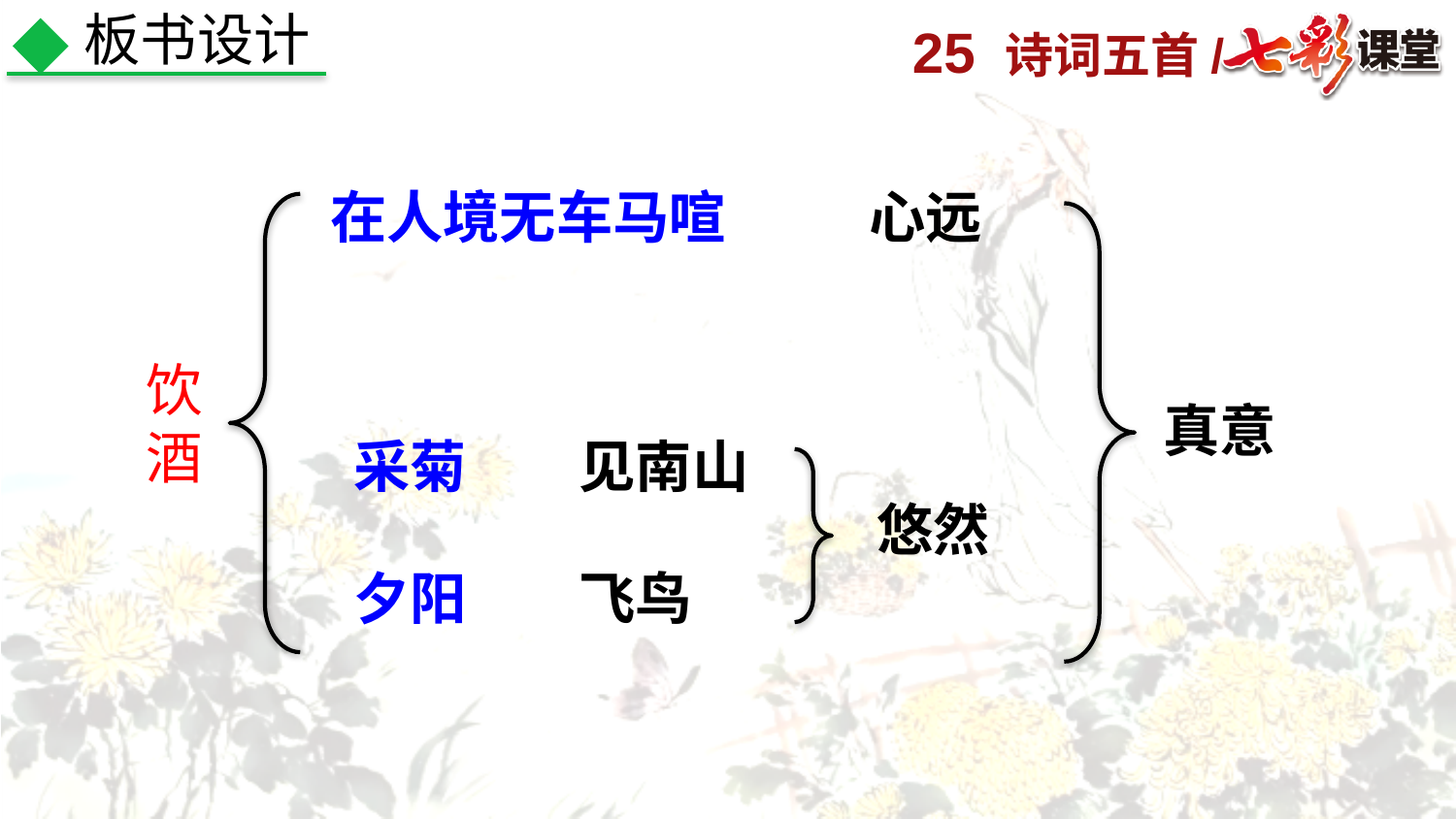

板书设计

在人境无车马喧
心远

饮酒
真意
采菊
见南山

悠然
夕阳
飞鸟